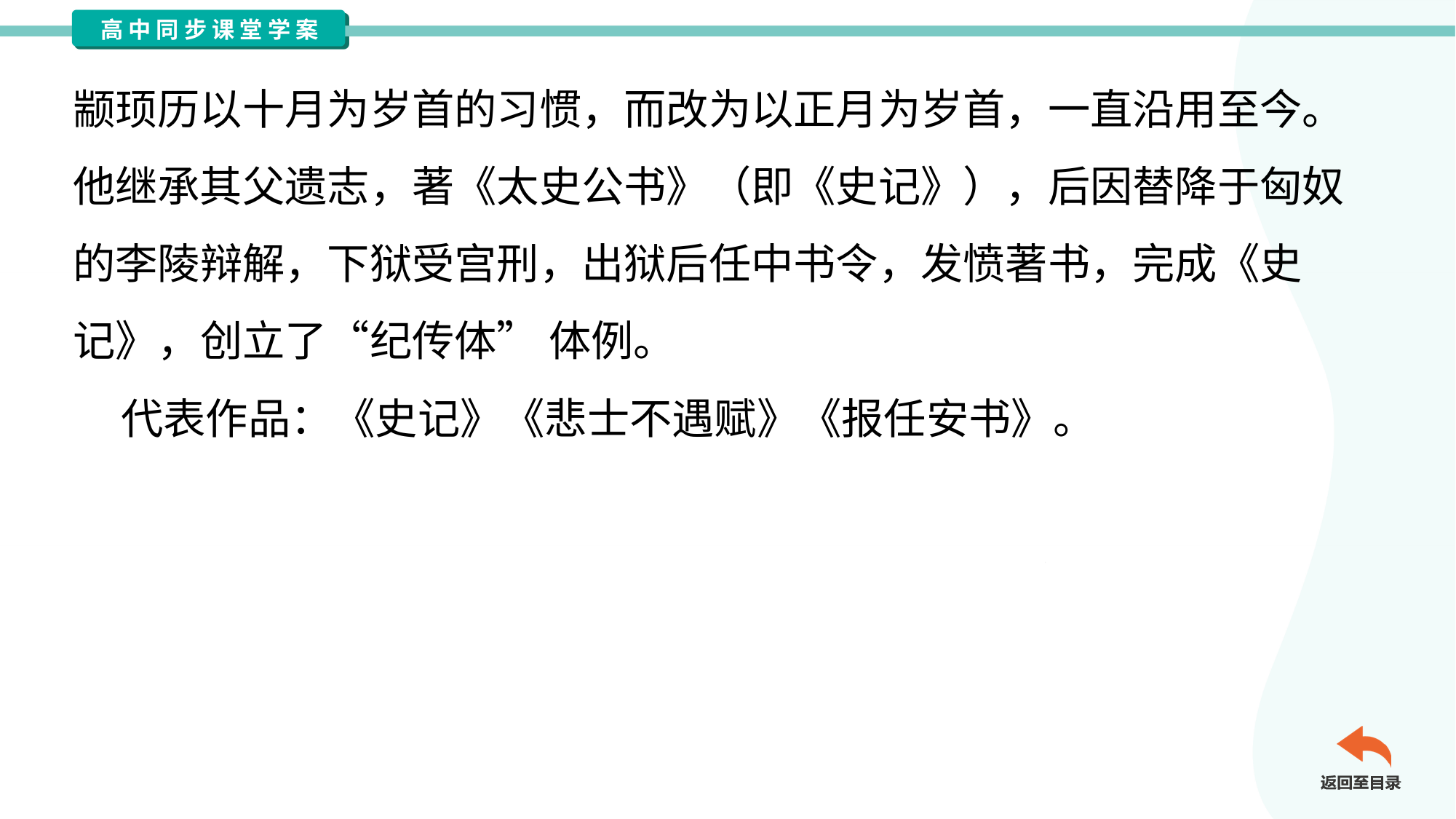

颛顼历以十月为岁首的习惯，而改为以正月为岁首，一直沿用至今。
他继承其父遗志，著《太史公书》（即《史记》），后因替降于匈奴
的李陵辩解，下狱受宫刑，出狱后任中书令，发愤著书，完成《史
记》，创立了“纪传体” 体例。
    代表作品：《史记》《悲士不遇赋》《报任安书》。